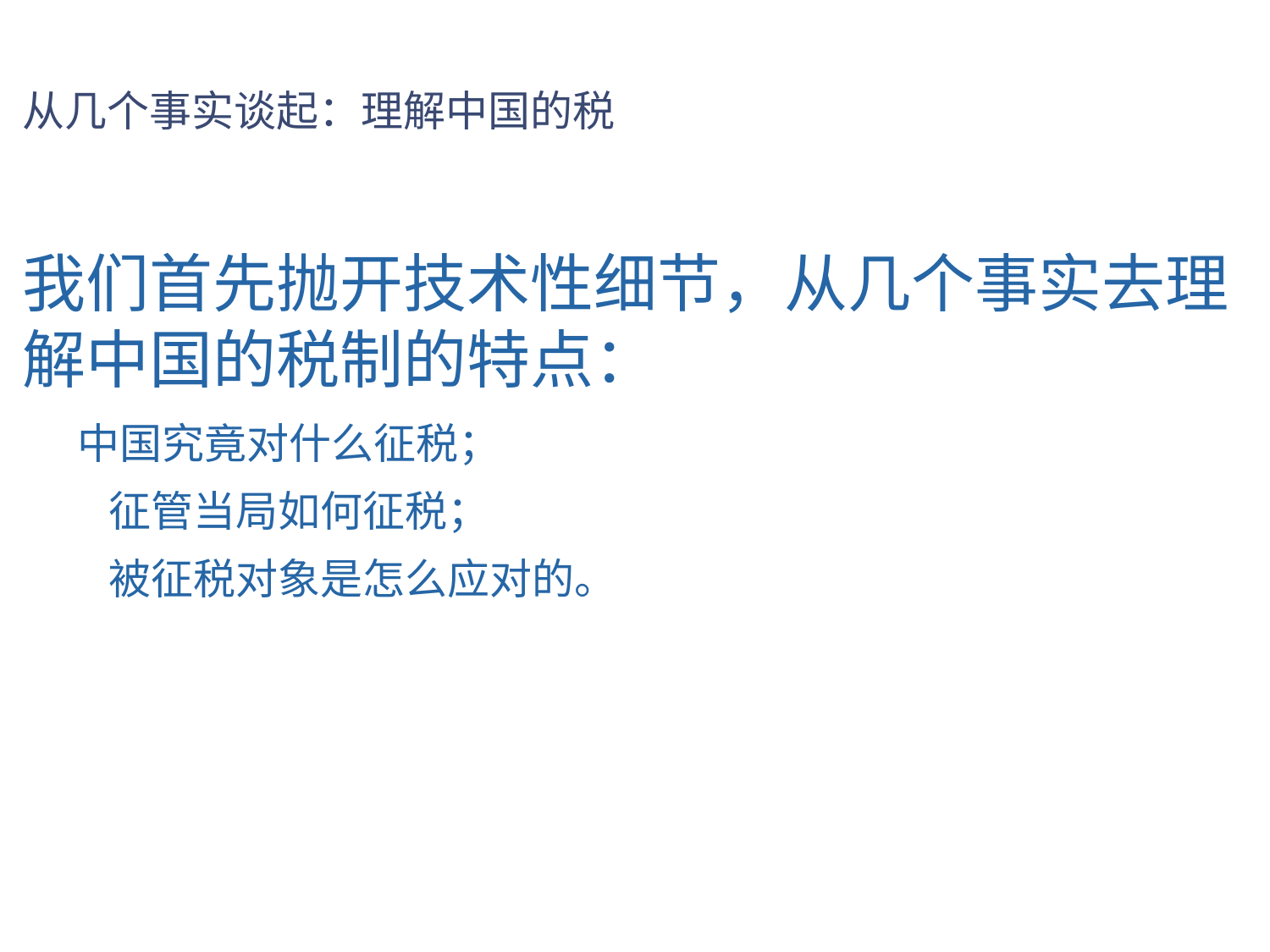

从几个事实谈起：理解中国的税
我们首先抛开技术性细节，从几个事实去理解中国的税制的特点：
      中国究竟对什么征税；
        征管当局如何征税；
        被征税对象是怎么应对的。